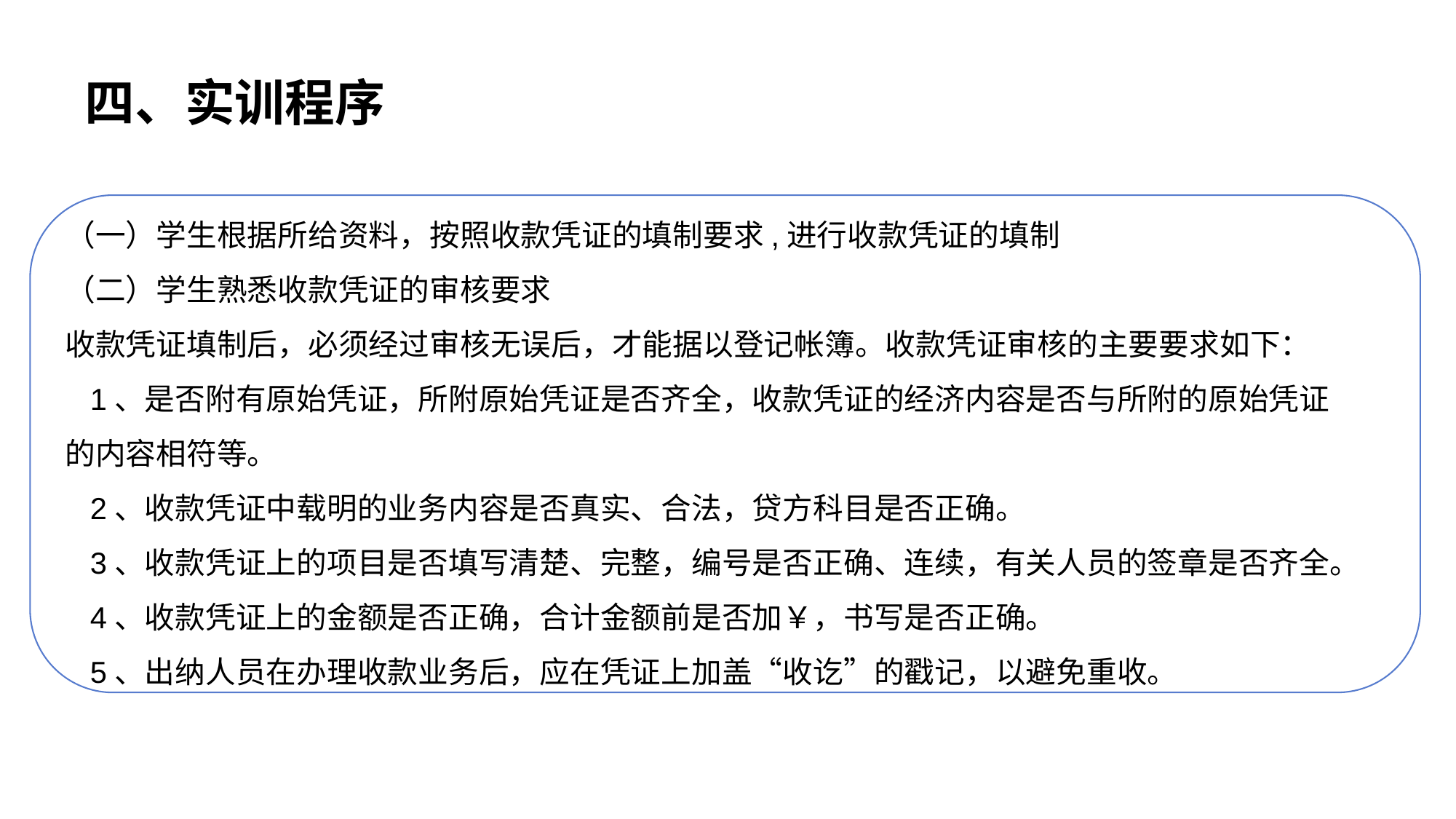

四、实训程序

（一）学生根据所给资料，按照收款凭证的填制要求,进行收款凭证的填制
（二）学生熟悉收款凭证的审核要求
收款凭证填制后，必须经过审核无误后，才能据以登记帐簿。收款凭证审核的主要要求如下：
   1、是否附有原始凭证，所附原始凭证是否齐全，收款凭证的经济内容是否与所附的原始凭证
的内容相符等。
   2、收款凭证中载明的业务内容是否真实、合法，贷方科目是否正确。
   3、收款凭证上的项目是否填写清楚、完整，编号是否正确、连续，有关人员的签章是否齐全。
   4、收款凭证上的金额是否正确，合计金额前是否加￥，书写是否正确。
   5、出纳人员在办理收款业务后，应在凭证上加盖“收讫”的戳记，以避免重收。

11